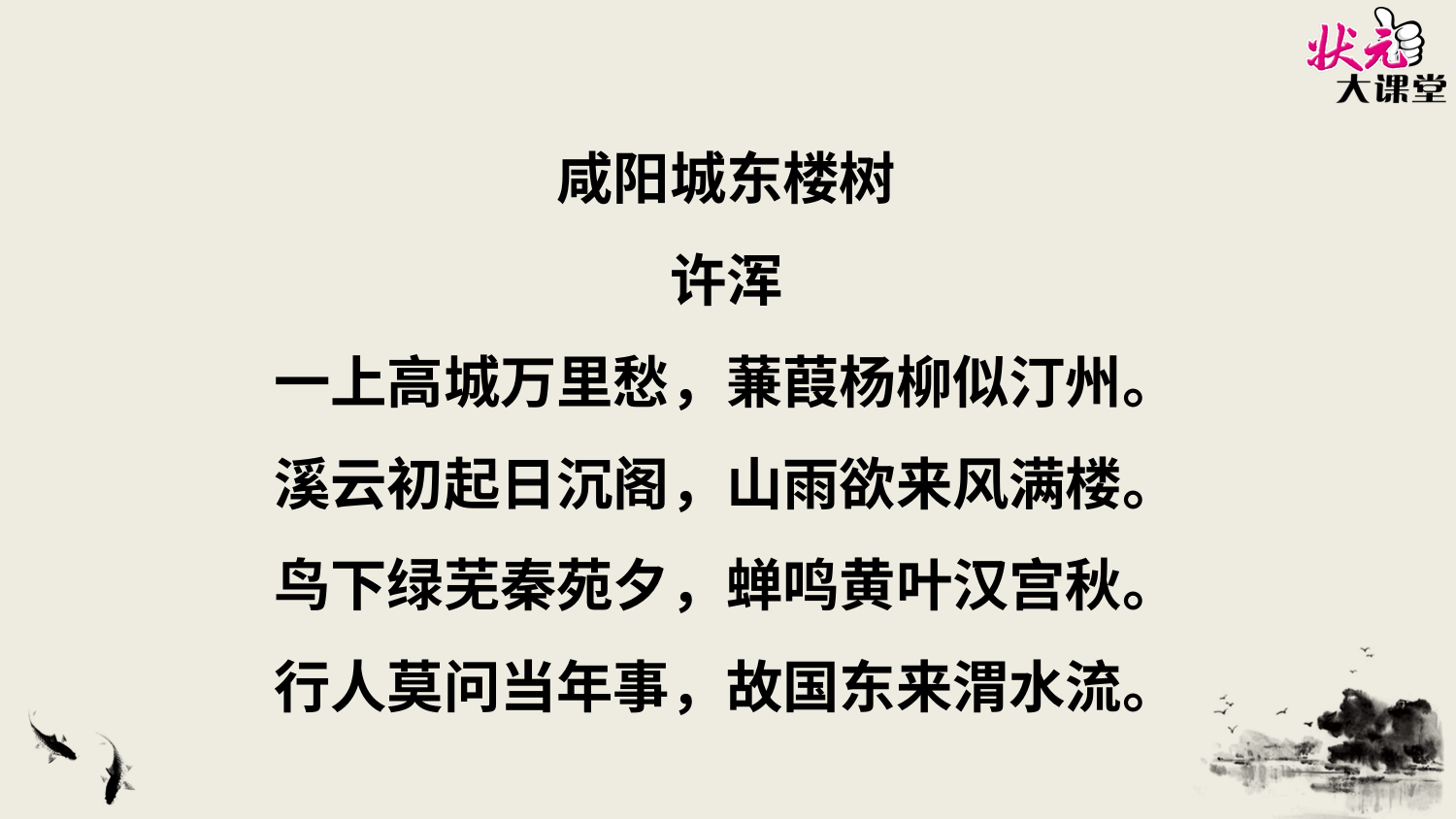

咸阳城东楼树
许浑
一上高城万里愁，蒹葭杨柳似汀州。溪云初起日沉阁，山雨欲来风满楼。鸟下绿芜秦苑夕，蝉鸣黄叶汉宫秋。行人莫问当年事，故国东来渭水流。